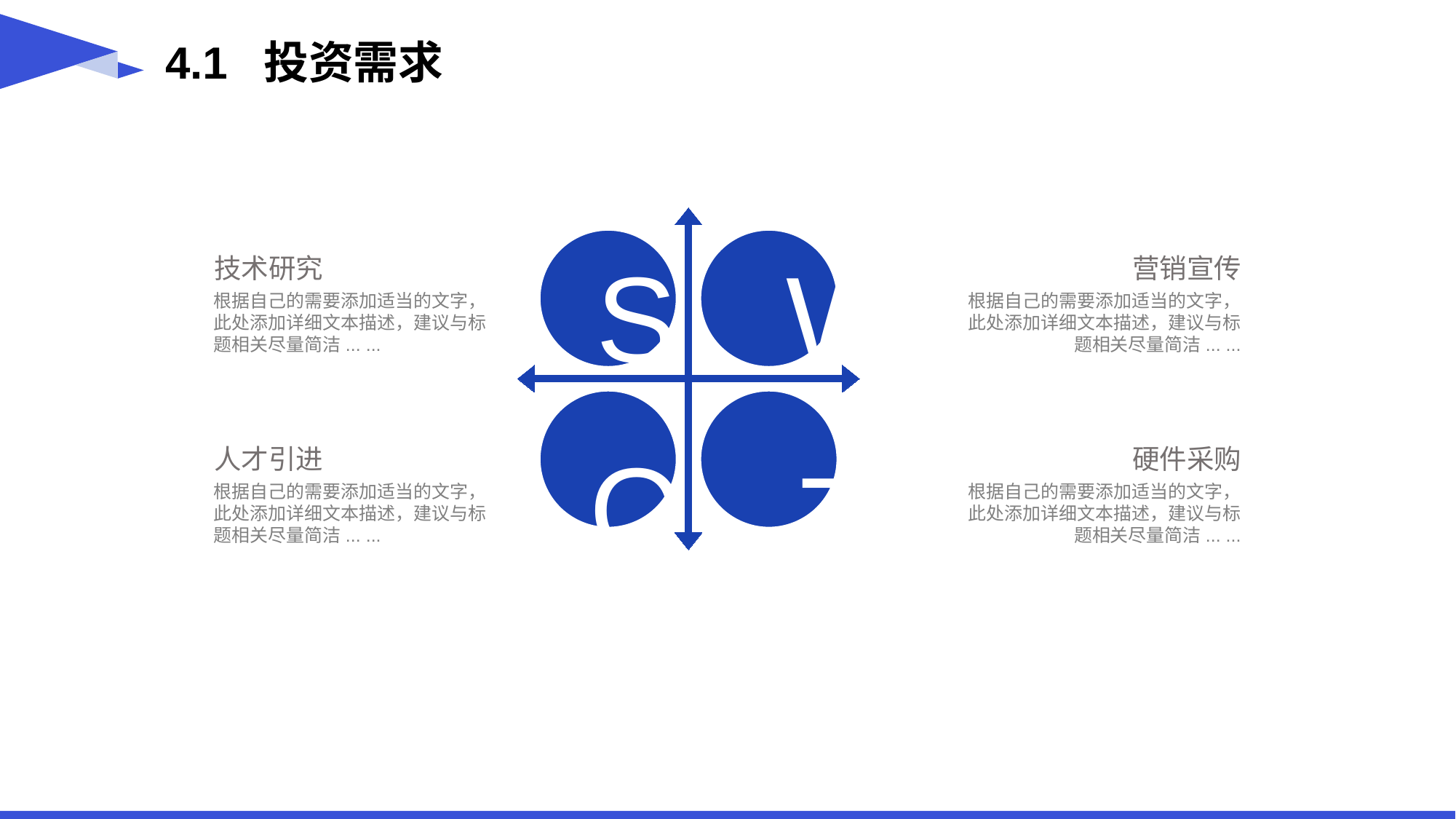

4.1  投资需求

S
W
技术研究
营销宣传
根据自己的需要添加适当的文字，此处添加详细文本描述，建议与标题相关尽量简洁... ...
根据自己的需要添加适当的文字，此处添加详细文本描述，建议与标题相关尽量简洁... ...
O
T
人才引进
硬件采购
根据自己的需要添加适当的文字，此处添加详细文本描述，建议与标题相关尽量简洁... ...
根据自己的需要添加适当的文字，此处添加详细文本描述，建议与标题相关尽量简洁... ...